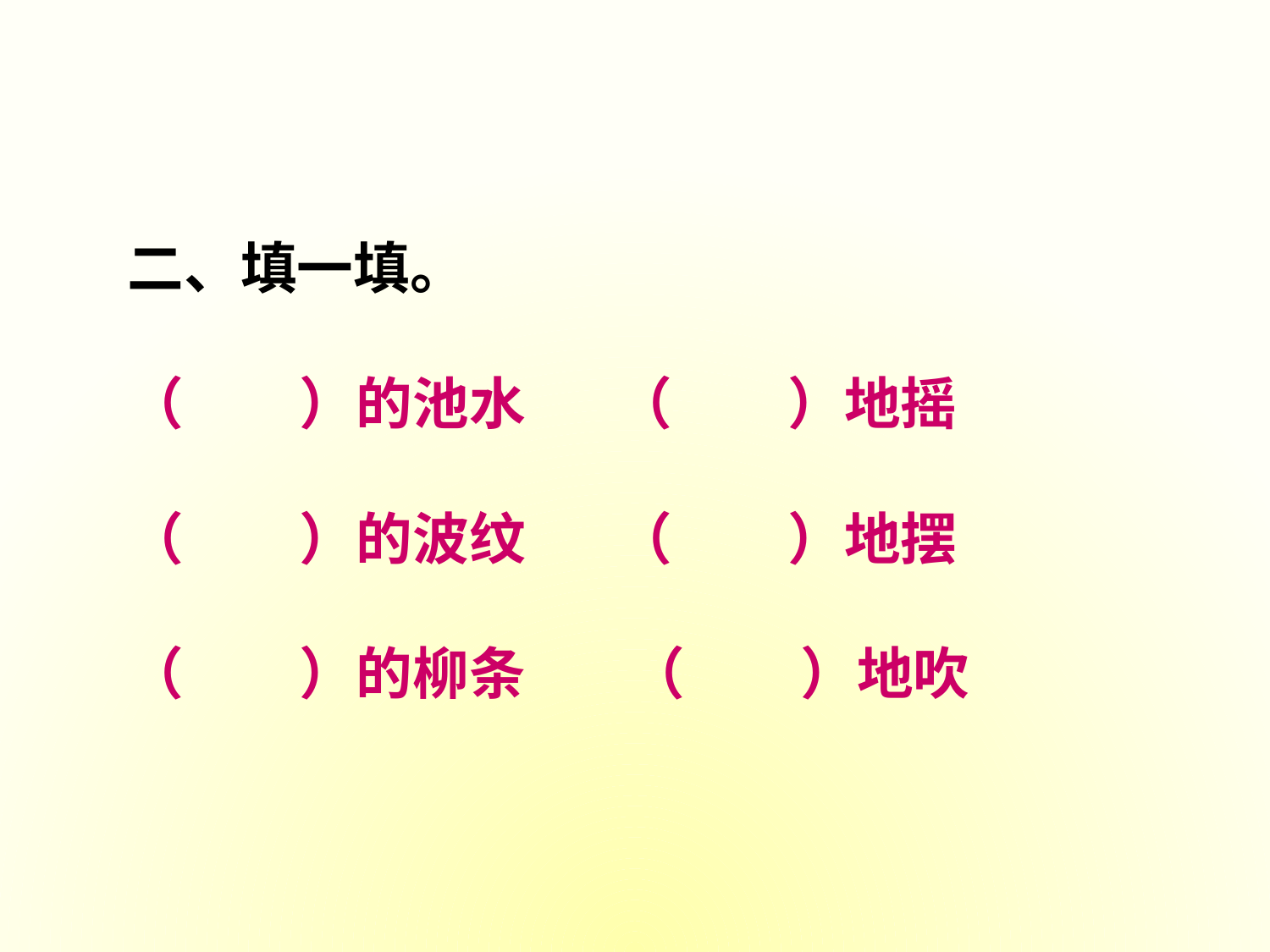

二、填一填。

（         ）的池水       （         ）地摇

（         ）的波纹       （         ）地摆

（         ）的柳条        （         ）地吹